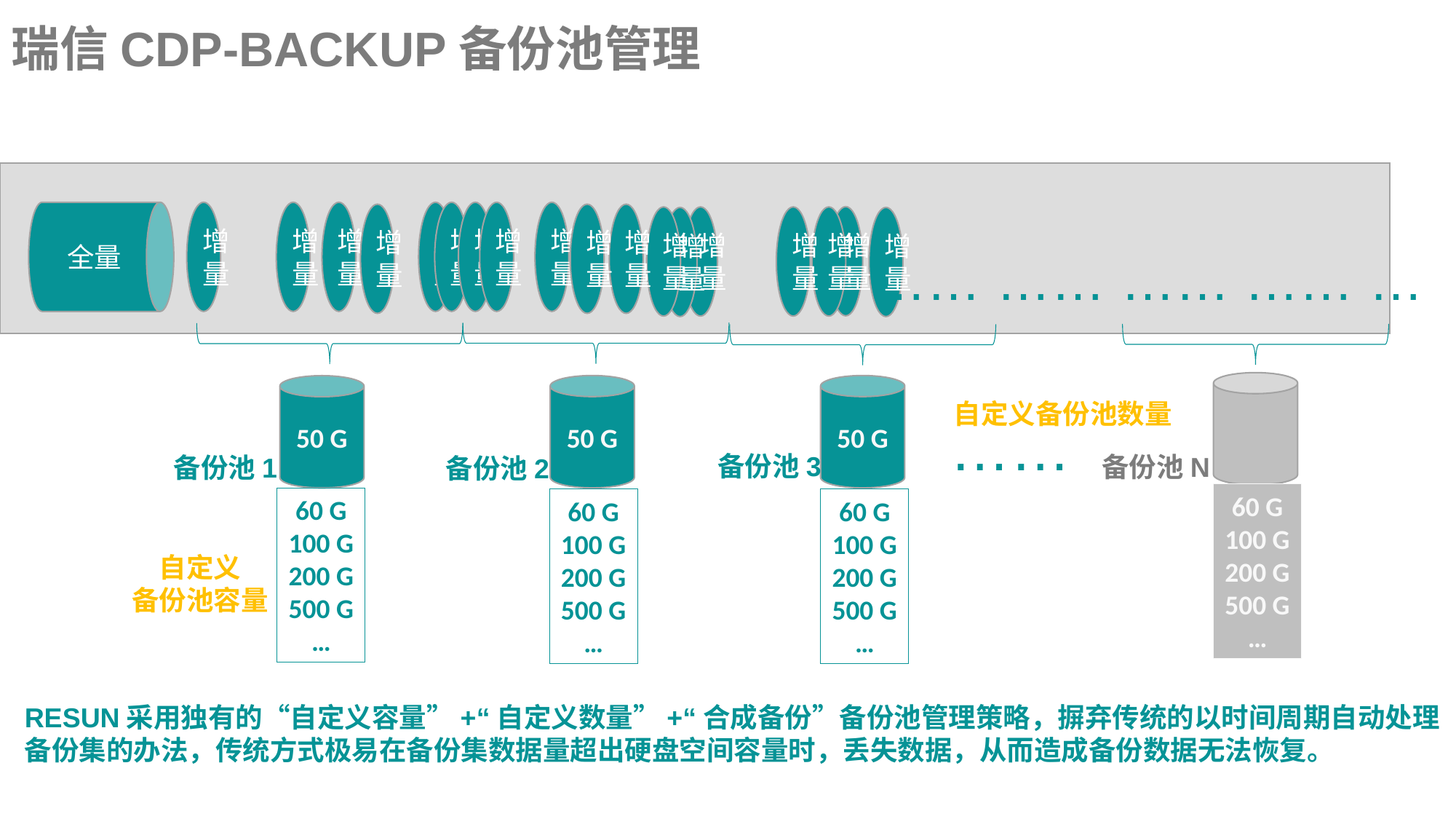

瑞信CDP-BACKUP备份池管理

全量
增量
增量
增量
增量
增量
增量
增量
增量
增量
增量
增量
增量
增量
增量
增量
增量
增量
增量

…… …… …… …… …

50 G
50 G
50 G
自定义备份池数量
……
备份池3
备份池N
备份池1
备份池2
60 G
100 G
200 G
500 G
…
60 G
100 G
200 G
500 G
…
60 G
100 G
200 G
500 G
…
60 G
100 G
200 G
500 G
…
自定义
备份池容量
RESUN采用独有的“自定义容量”+“自定义数量”+“合成备份”备份池管理策略，摒弃传统的以时间周期自动处理
备份集的办法，传统方式极易在备份集数据量超出硬盘空间容量时，丢失数据，从而造成备份数据无法恢复。